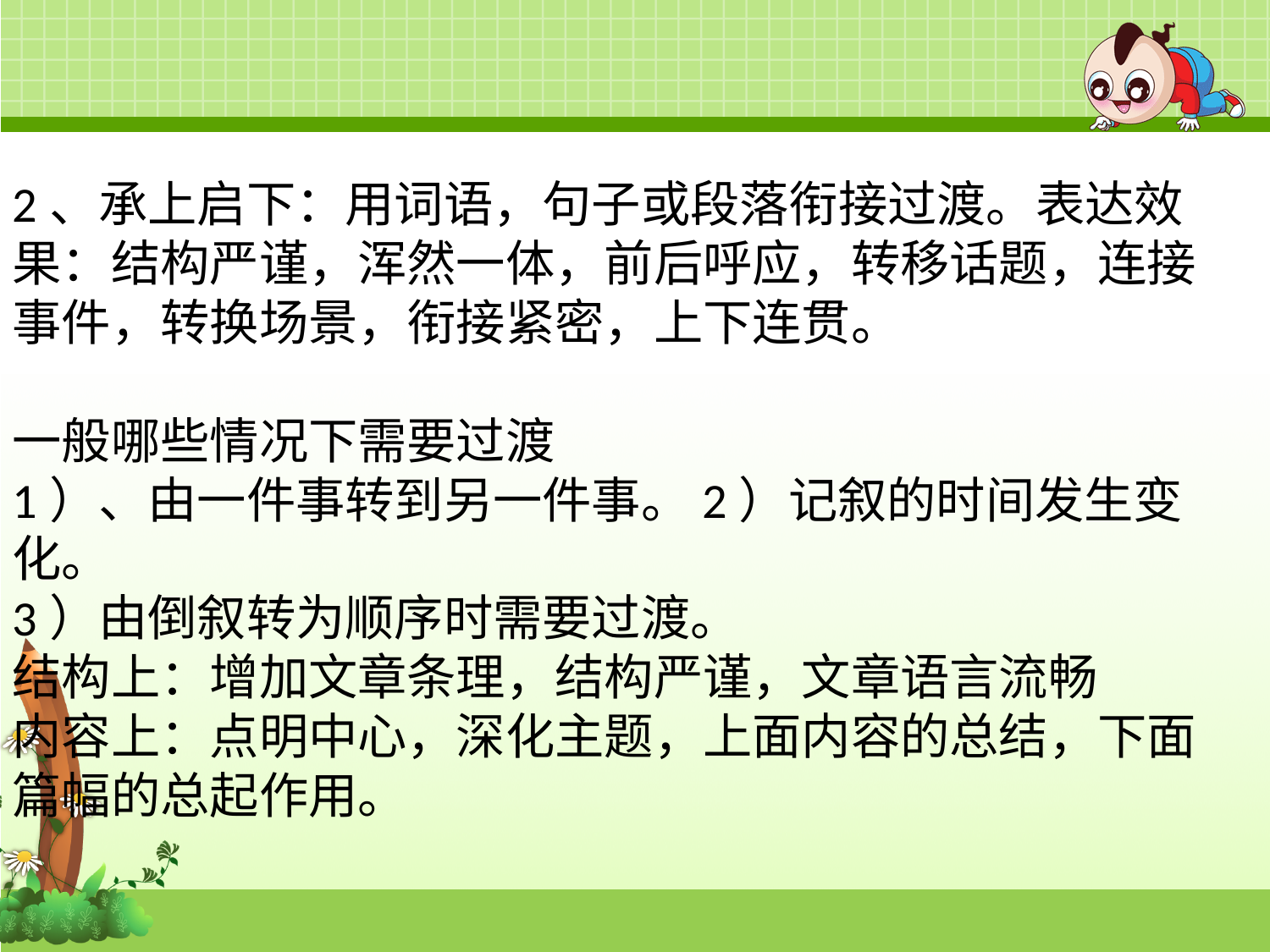

2、承上启下：用词语，句子或段落衔接过渡。表达效果：结构严谨，浑然一体，前后呼应，转移话题，连接事件，转换场景，衔接紧密，上下连贯。

一般哪些情况下需要过渡
1）、由一件事转到另一件事。2）记叙的时间发生变化。
3）由倒叙转为顺序时需要过渡。
结构上：增加文章条理，结构严谨，文章语言流畅
内容上：点明中心，深化主题，上面内容的总结，下面篇幅的总起作用。